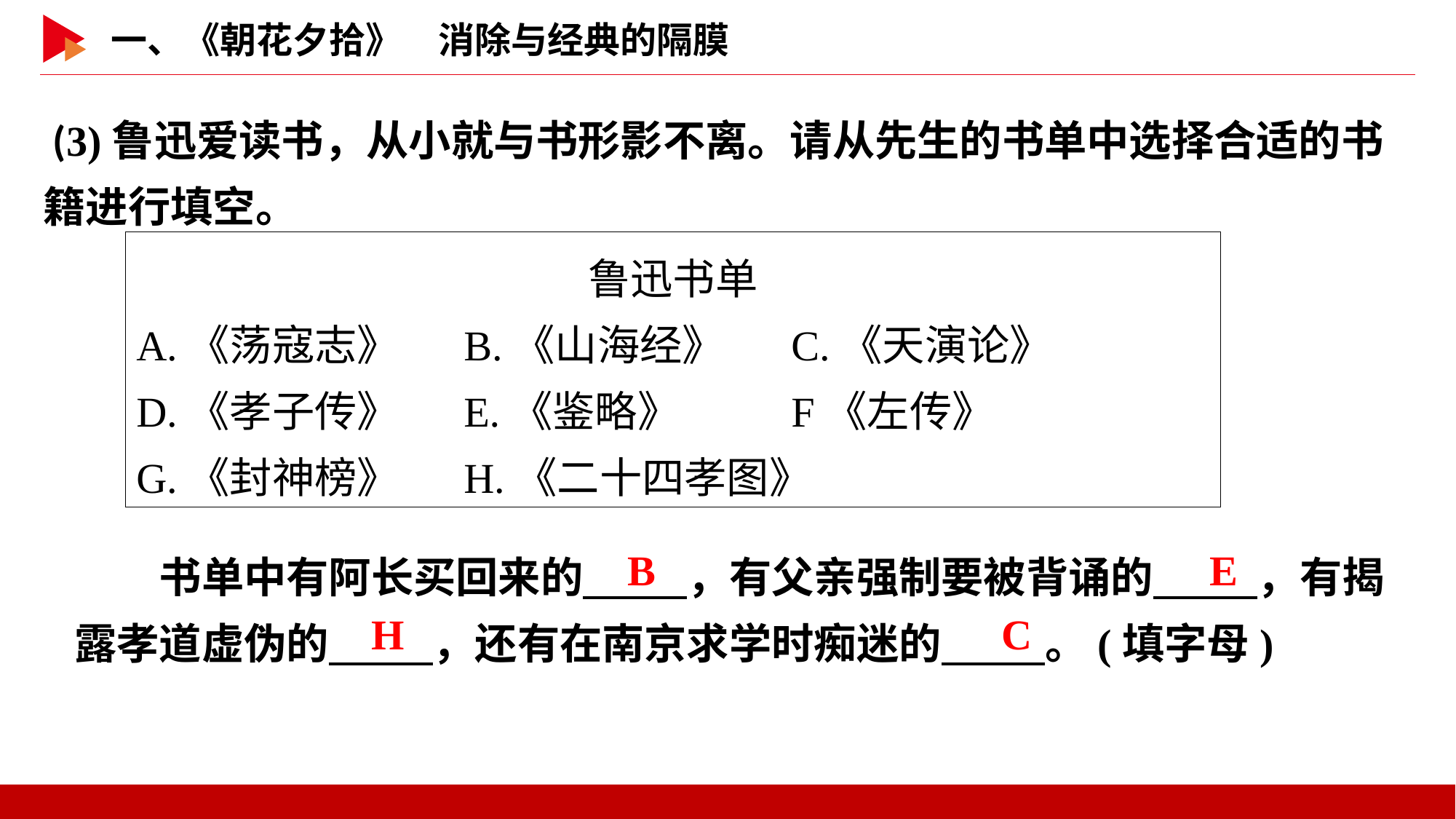

(3)鲁迅爱读书，从小就与书形影不离。请从先生的书单中选择合适的书籍进行填空。
鲁迅书单
A.《荡寇志》　	B.《山海经》　	C.《天演论》
D.《孝子传》	E.《鉴略》		F《左传》
G.《封神榜》	H.《二十四孝图》
　　书单中有阿长买回来的　  　，有父亲强制要被背诵的　  　，有揭露孝道虚伪的　  　，还有在南京求学时痴迷的　  　。(填字母)
B
E
H
C